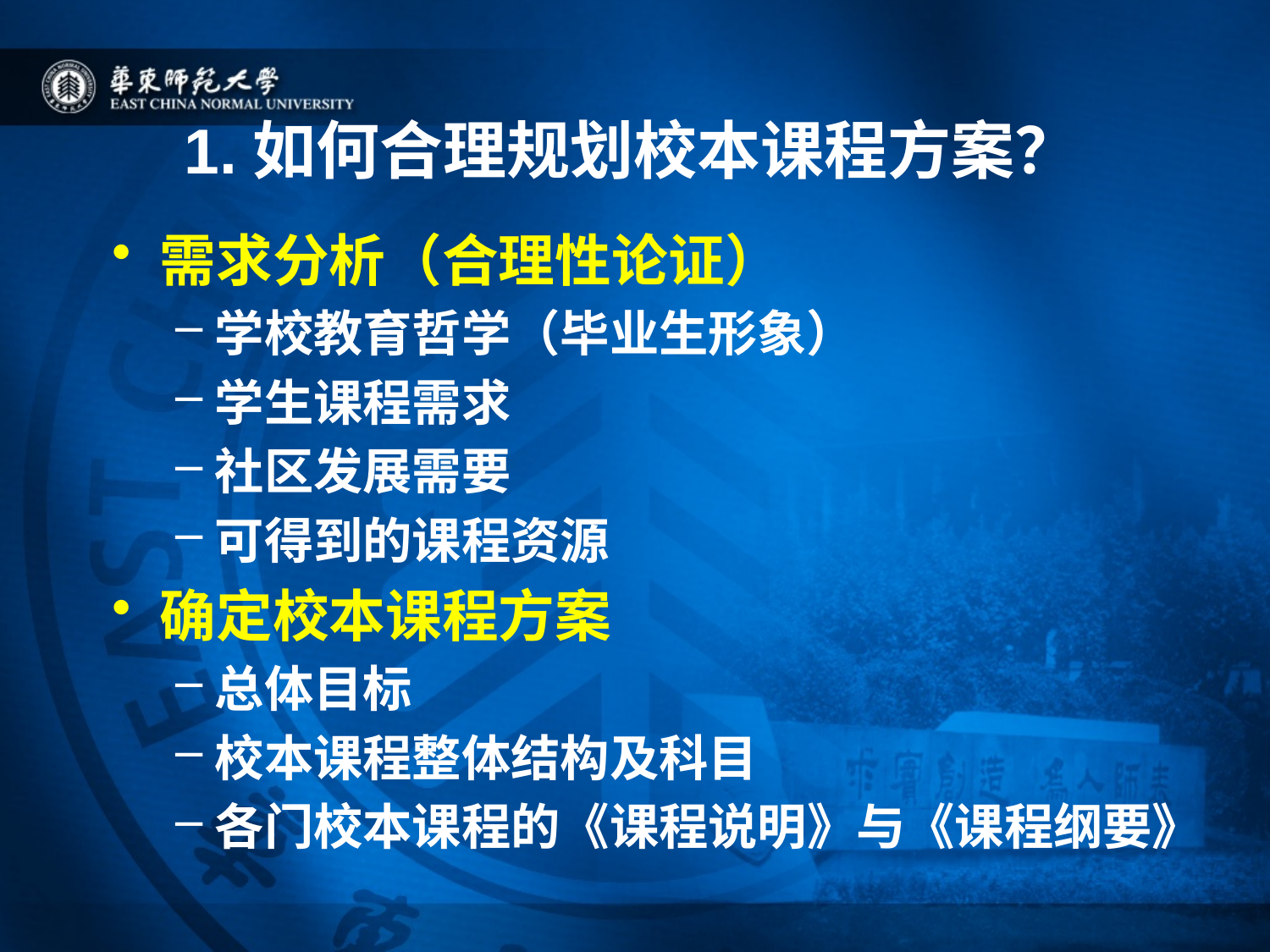

# 1.如何合理规划校本课程方案？
需求分析（合理性论证）
学校教育哲学（毕业生形象）
学生课程需求
社区发展需要
可得到的课程资源
确定校本课程方案
总体目标
校本课程整体结构及科目
各门校本课程的《课程说明》与《课程纲要》